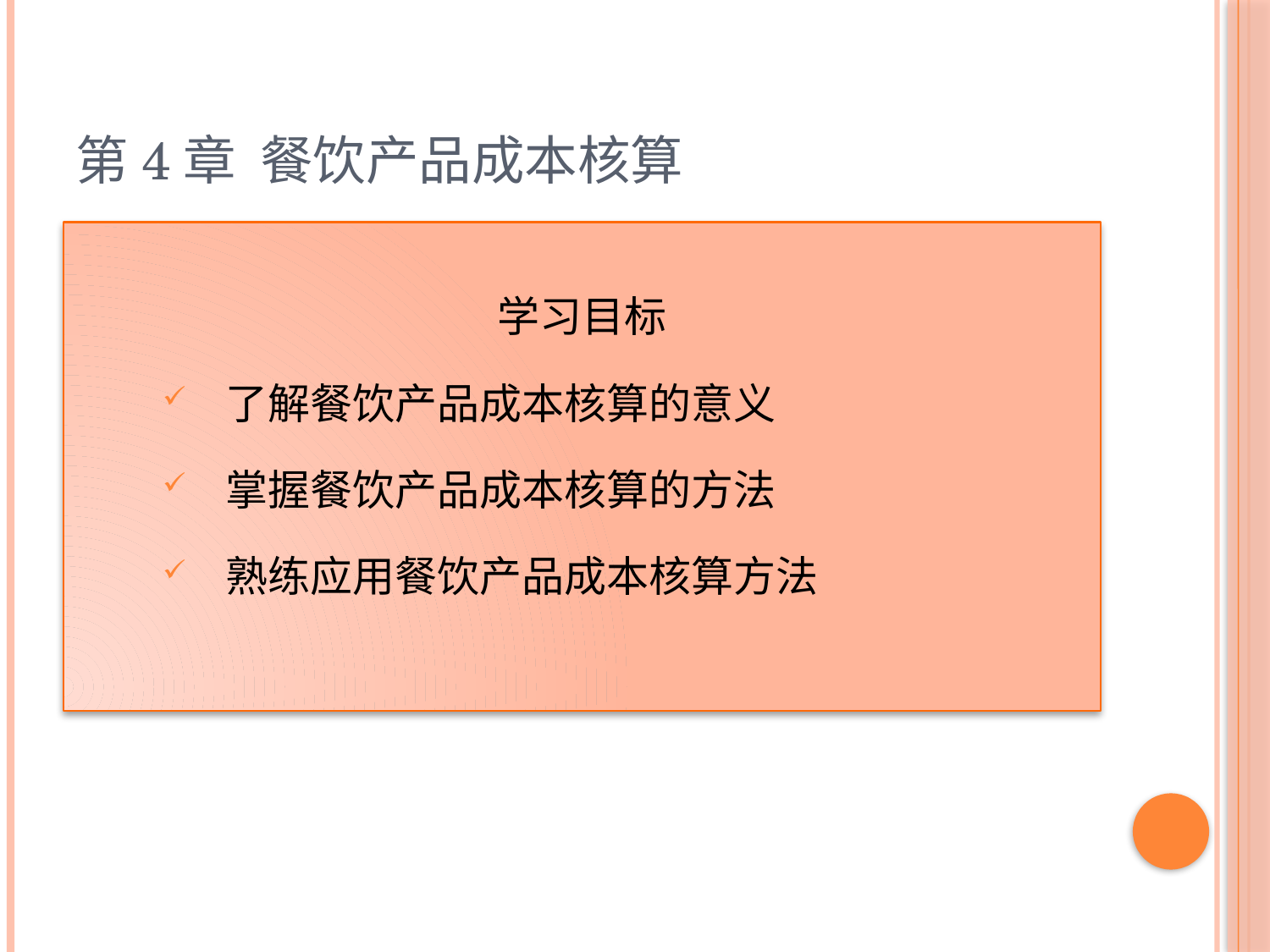

# 第4章  餐饮产品成本核算

学习目标
了解餐饮产品成本核算的意义
掌握餐饮产品成本核算的方法
熟练应用餐饮产品成本核算方法